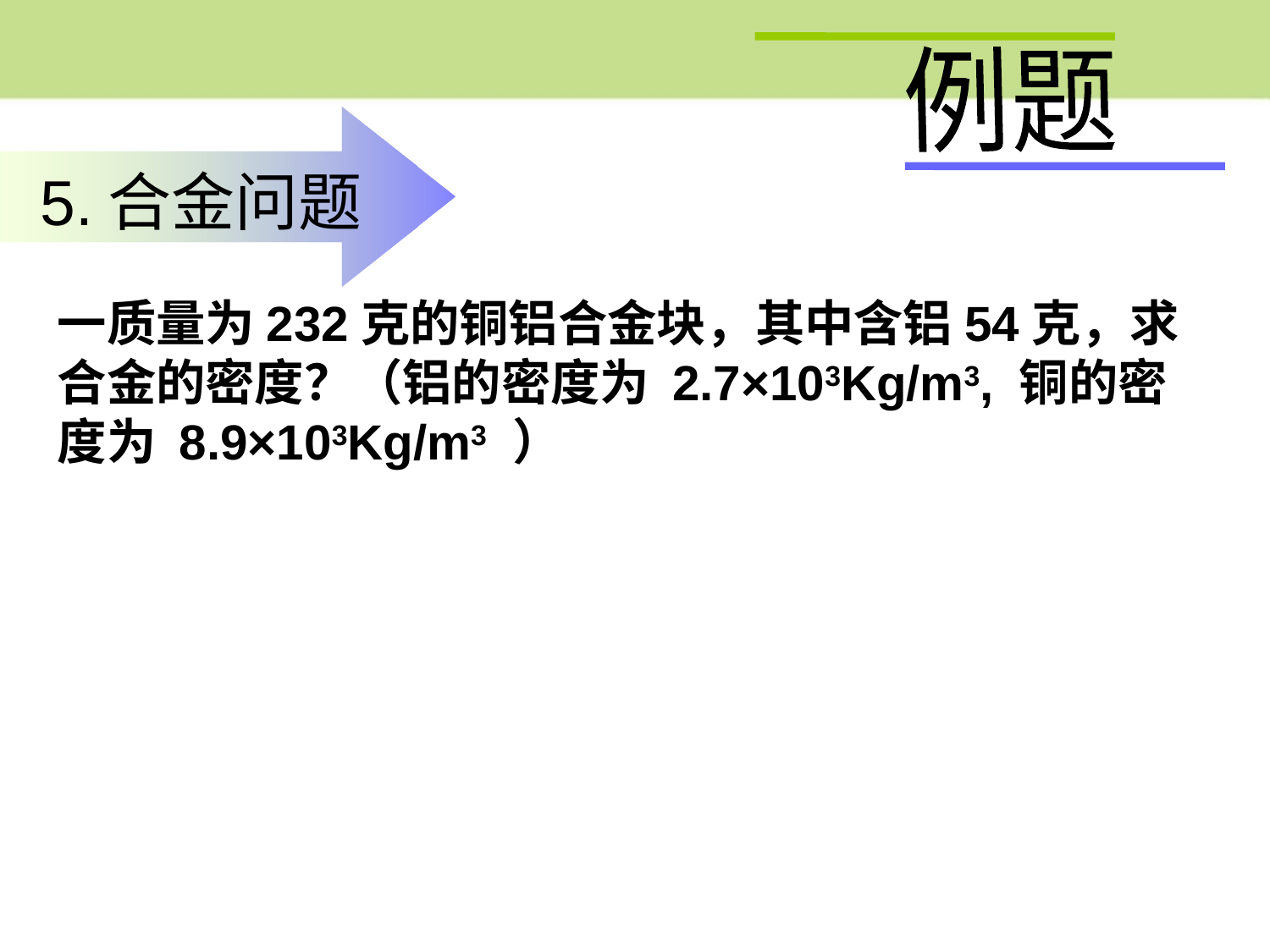

例题

5.合金问题

一质量为232克的铜铝合金块，其中含铝54克，求合金的密度？（铝的密度为 2.7×103Kg/m3, 铜的密度为 8.9×103Kg/m3 ）